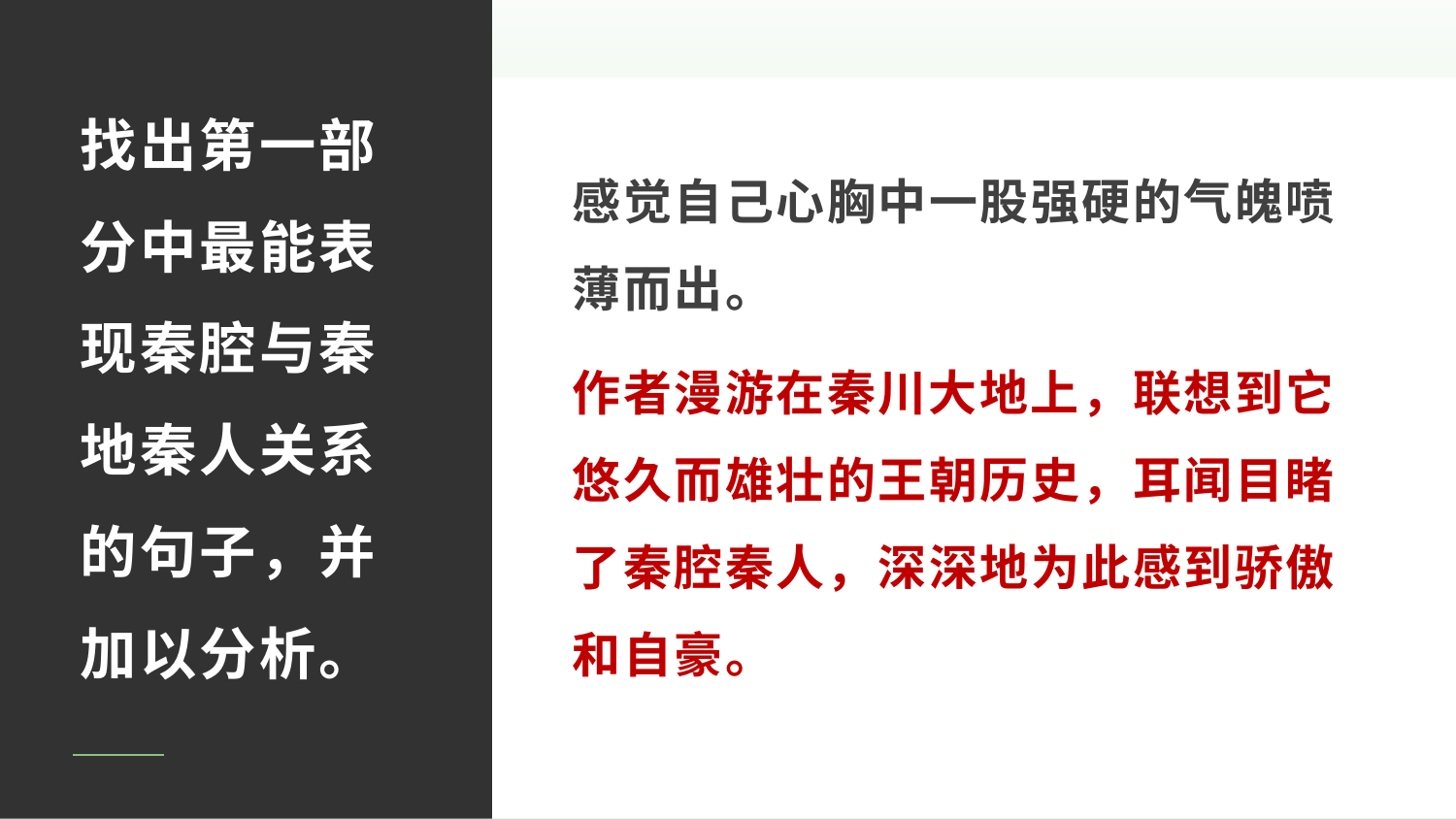

找出第一部分中最能表现秦腔与秦地秦人关系的句子，并加以分析。
感觉自己心胸中一股强硬的气魄喷薄而出。
作者漫游在秦川大地上，联想到它悠久而雄壮的王朝历史，耳闻目睹了秦腔秦人，深深地为此感到骄傲和自豪。